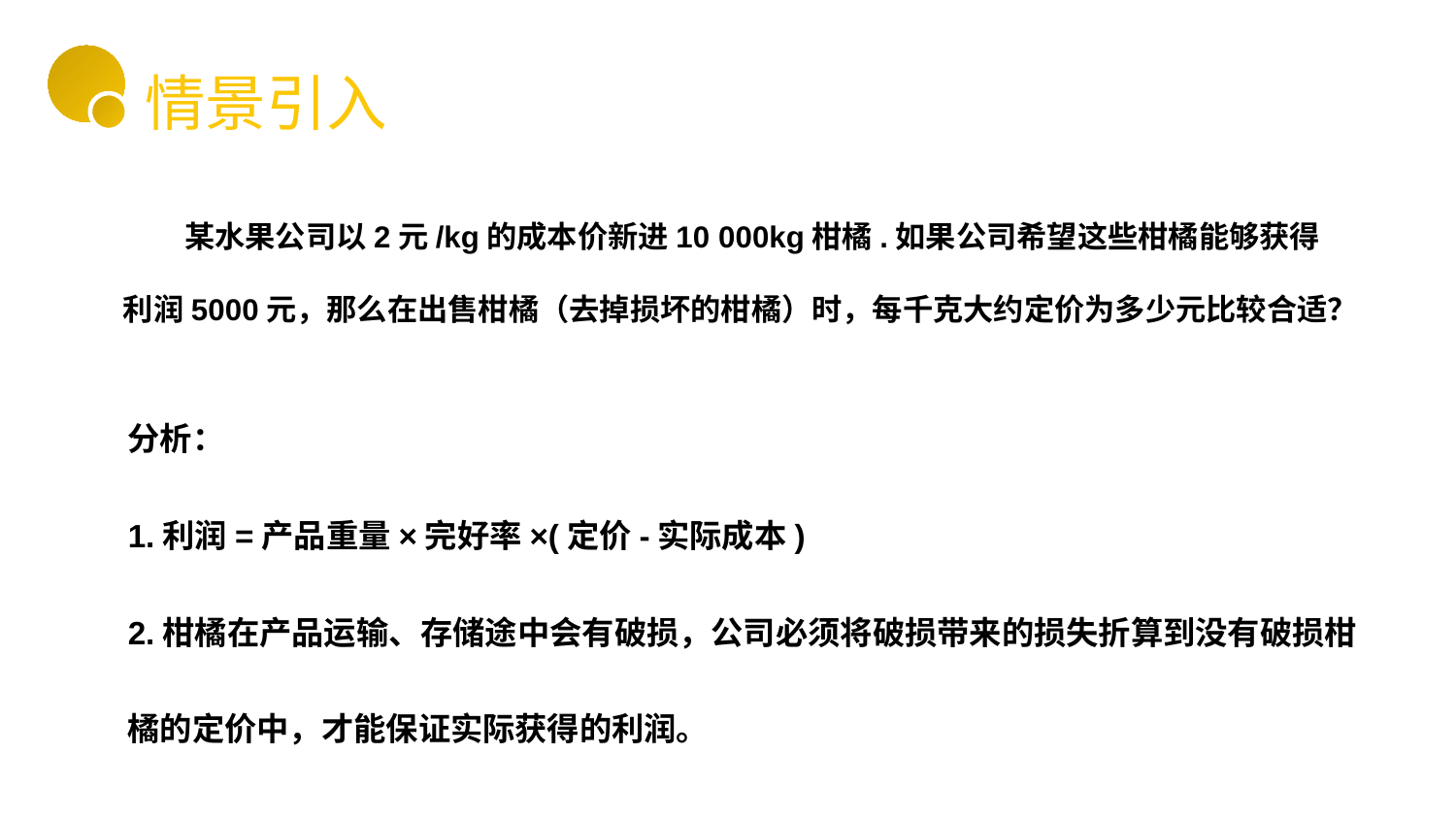

情景引入
        某水果公司以2元/kg的成本价新进10 000kg柑橘.如果公司希望这些柑橘能够获得利润5000元，那么在出售柑橘（去掉损坏的柑橘）时，每千克大约定价为多少元比较合适？
分析：
1.利润=产品重量×完好率×(定价-实际成本)
2.柑橘在产品运输、存储途中会有破损，公司必须将破损带来的损失折算到没有破损柑橘的定价中，才能保证实际获得的利润。